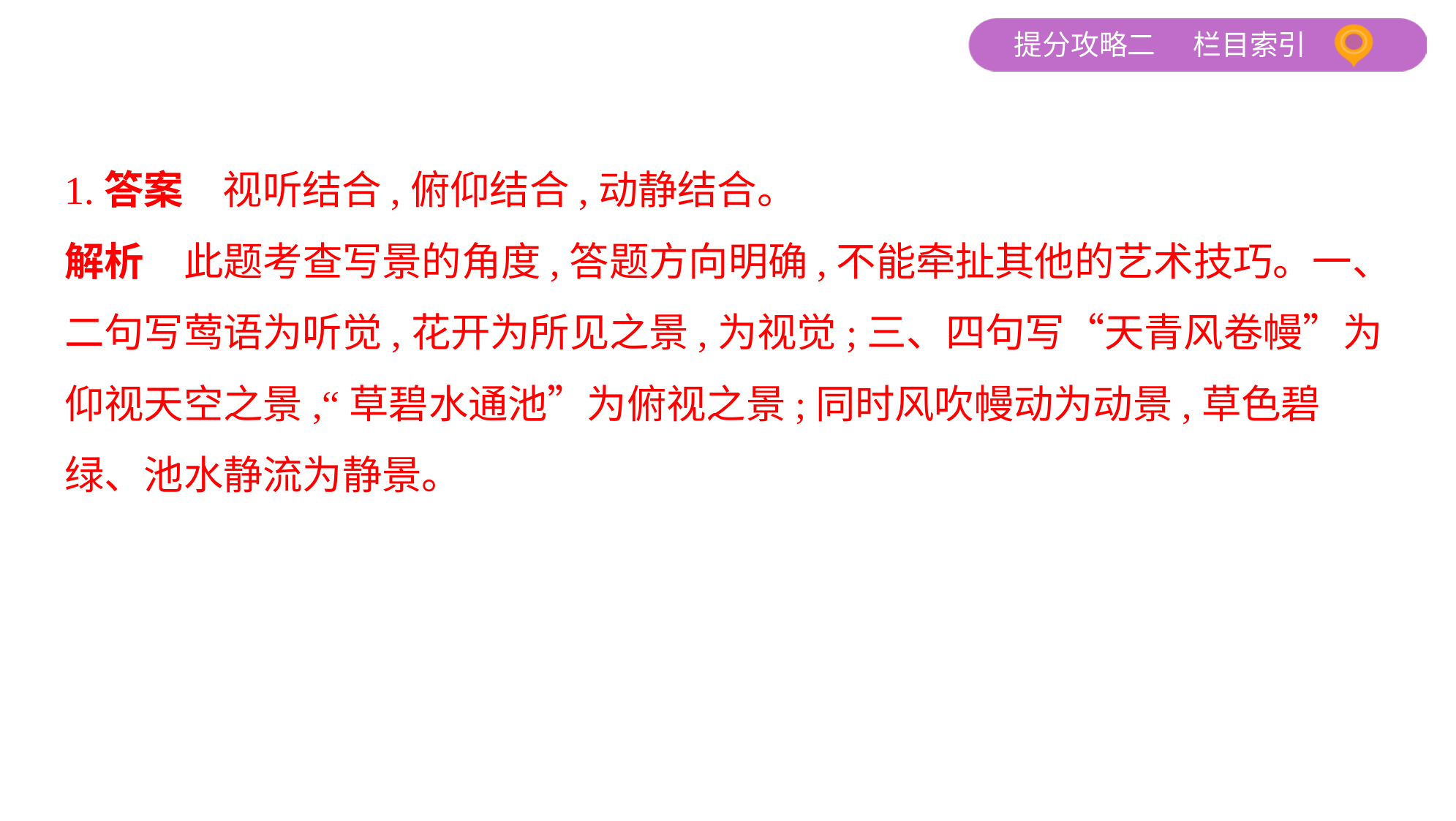

1.答案　视听结合,俯仰结合,动静结合。
解析　此题考查写景的角度,答题方向明确,不能牵扯其他的艺术技巧。一、
二句写莺语为听觉,花开为所见之景,为视觉;三、四句写“天青风卷幔”为
仰视天空之景,“草碧水通池”为俯视之景;同时风吹幔动为动景,草色碧
绿、池水静流为静景。